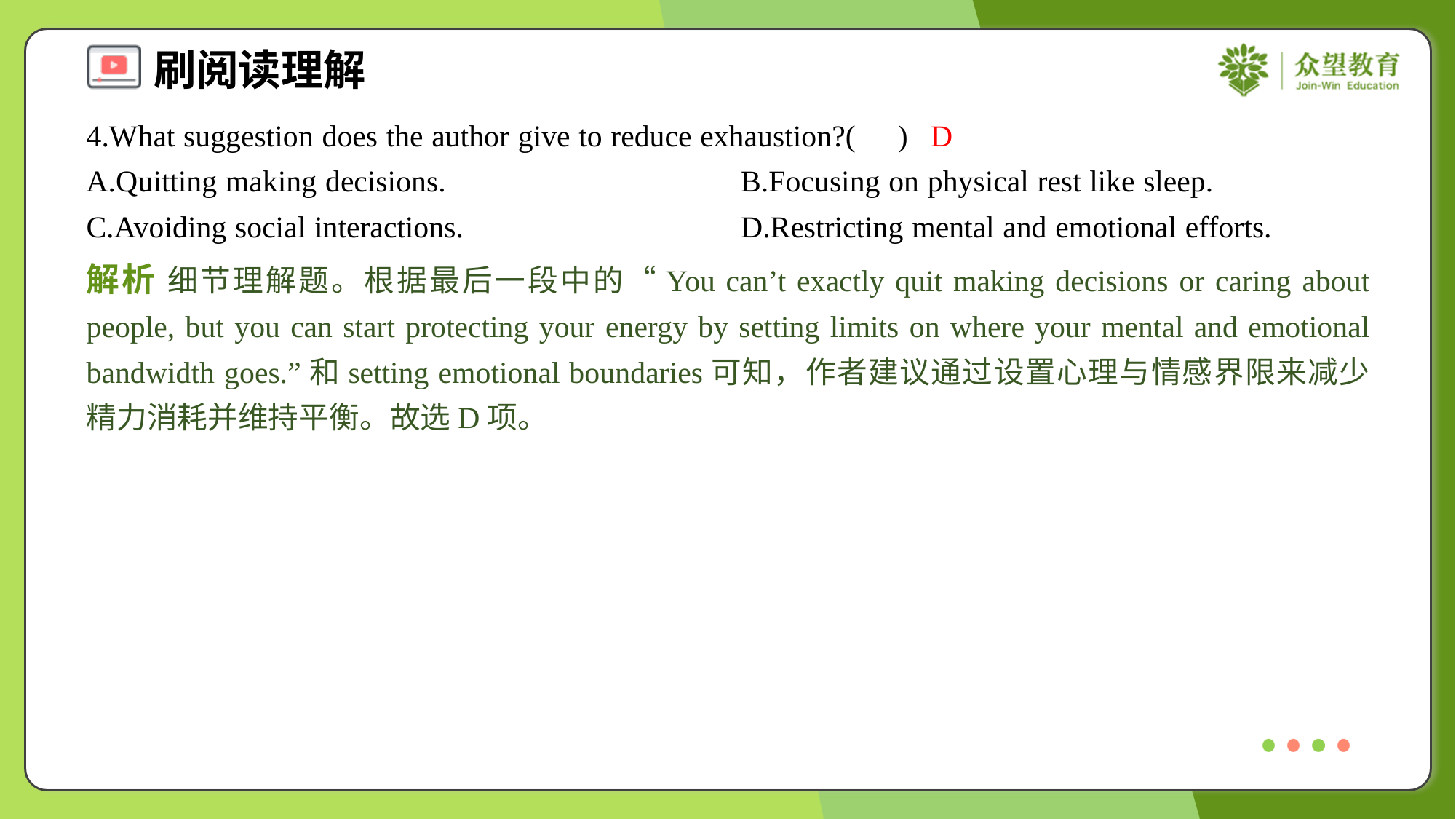

4.What suggestion does the author give to reduce exhaustion?(     )
D
A.Quitting making decisions.	B.Focusing on physical rest like sleep.
C.Avoiding social interactions.	D.Restricting mental and emotional efforts.
解析 细节理解题。根据最后一段中的“You can’t exactly quit making decisions or caring about people, but you can start protecting your energy by setting limits on where your mental and emotional bandwidth goes.”和setting emotional boundaries可知，作者建议通过设置心理与情感界限来减少精力消耗并维持平衡。故选D项。